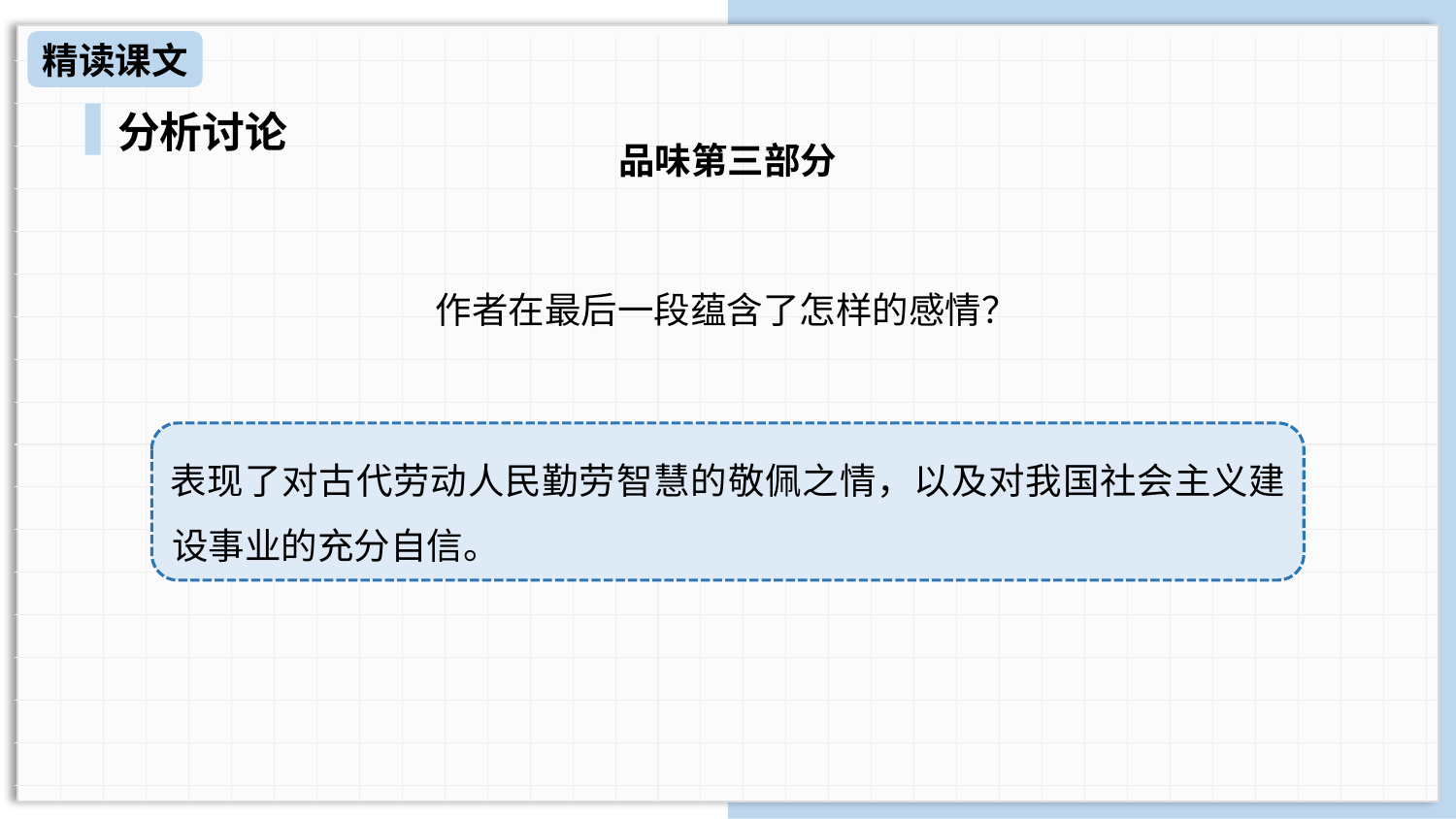

精读课文
分析讨论

品味第三部分
作者在最后一段蕴含了怎样的感情？
表现了对古代劳动人民勤劳智慧的敬佩之情，以及对我国社会主义建设事业的充分自信。